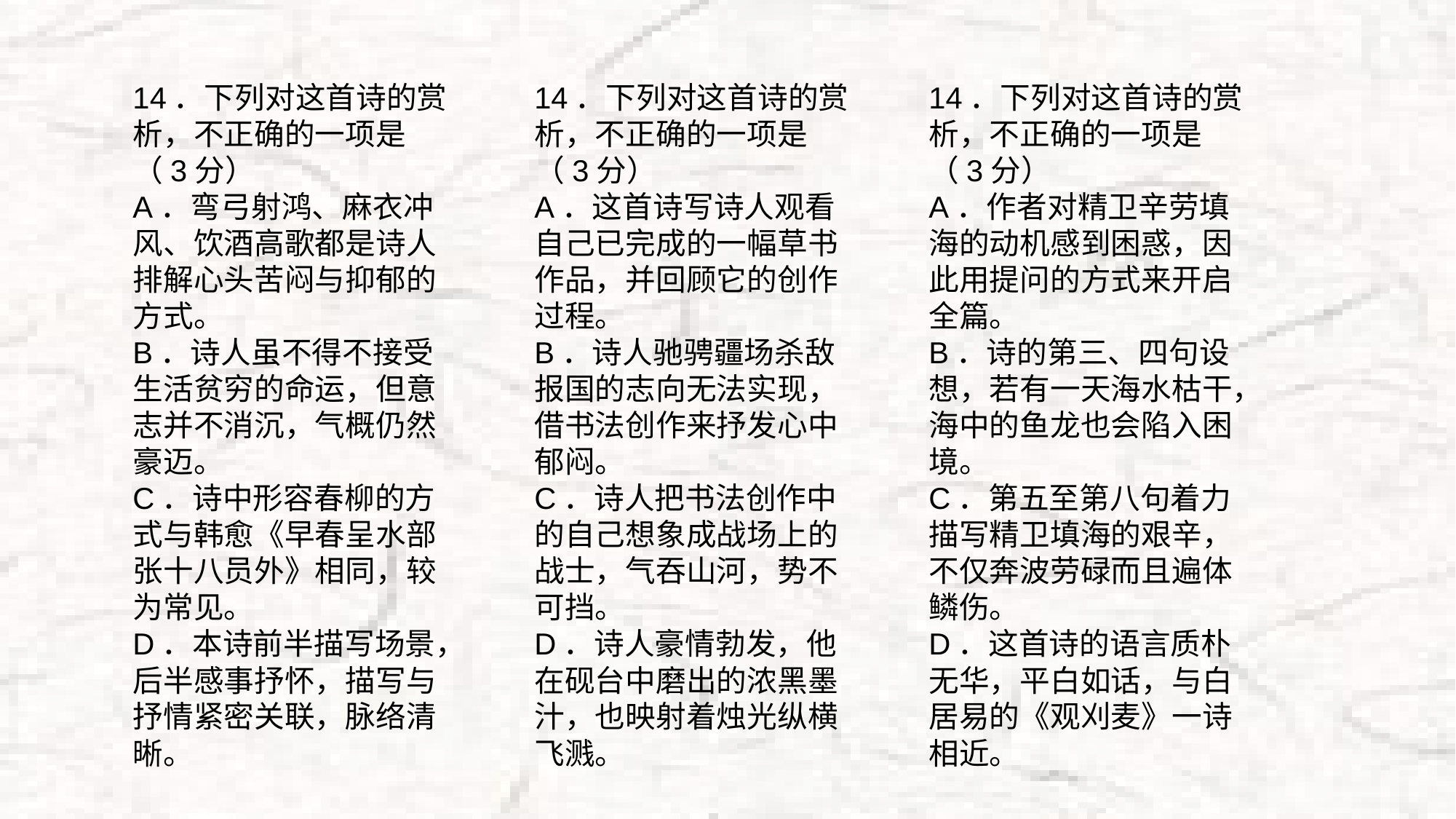

14．下列对这首诗的赏析，不正确的一项是（3分）
A．弯弓射鸿、麻衣冲风、饮酒高歌都是诗人排解心头苦闷与抑郁的方式。
B．诗人虽不得不接受生活贫穷的命运，但意志并不消沉，气概仍然豪迈。
C．诗中形容春柳的方式与韩愈《早春呈水部张十八员外》相同，较为常见。
D．本诗前半描写场景，后半感事抒怀，描写与抒情紧密关联，脉络清晰。
14．下列对这首诗的赏析，不正确的一项是（3分）
A．这首诗写诗人观看自己已完成的一幅草书作品，并回顾它的创作过程。
B．诗人驰骋疆场杀敌报国的志向无法实现，借书法创作来抒发心中郁闷。
C．诗人把书法创作中的自己想象成战场上的战士，气吞山河，势不可挡。
D．诗人豪情勃发，他在砚台中磨出的浓黑墨汁，也映射着烛光纵横飞溅。
14．下列对这首诗的赏析，不正确的一项是（3分）
A．作者对精卫辛劳填海的动机感到困惑，因此用提问的方式来开启全篇。
B．诗的第三、四句设想，若有一天海水枯干，海中的鱼龙也会陷入困境。
C．第五至第八句着力描写精卫填海的艰辛，不仅奔波劳碌而且遍体鳞伤。
D．这首诗的语言质朴无华，平白如话，与白居易的《观刈麦》一诗相近。